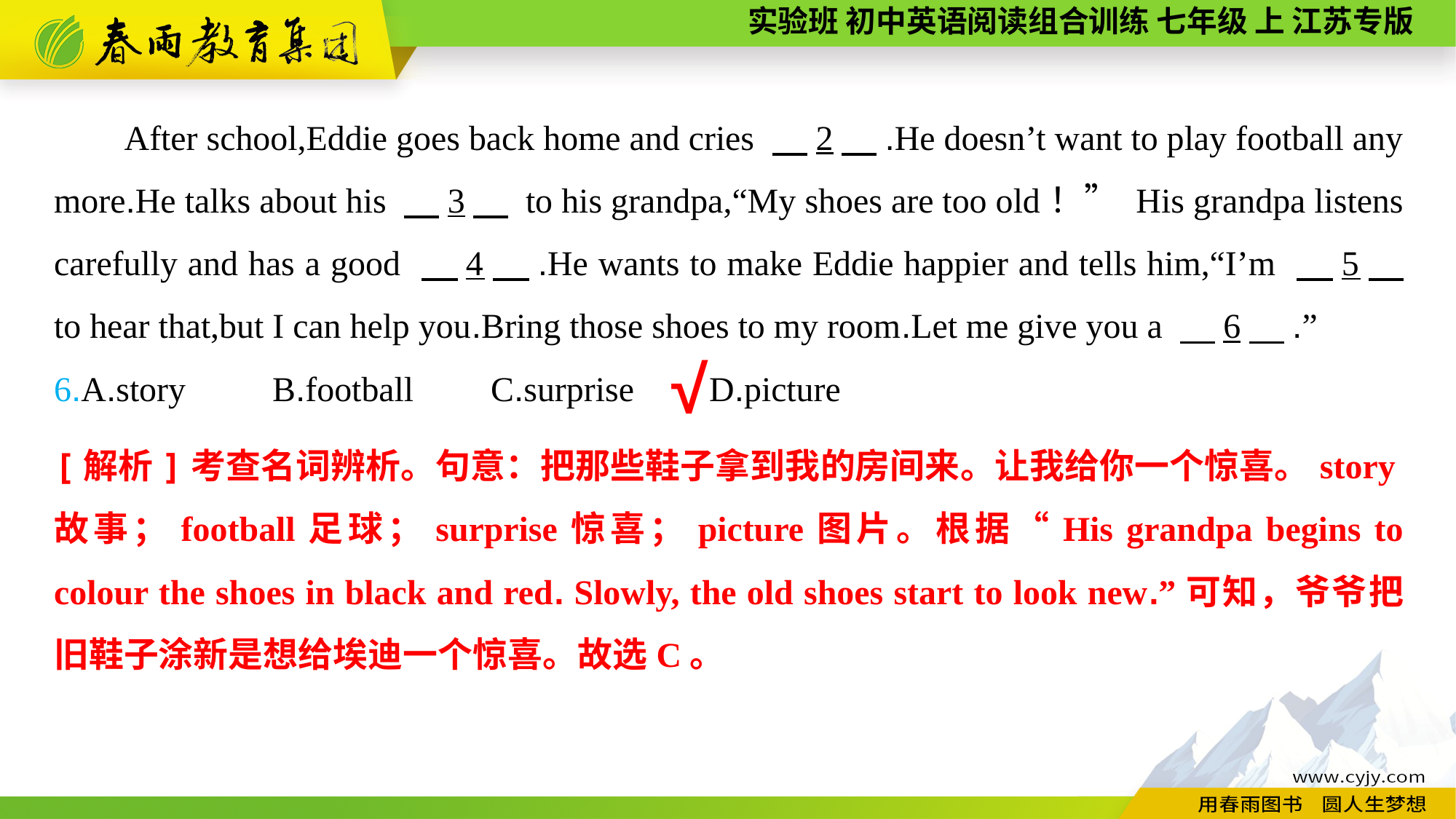

After school,Eddie goes back home and cries 　2　.He doesn’t want to play football any more.He talks about his 　3　 to his grandpa,“My shoes are too old！” His grandpa listens carefully and has a good 　4　.He wants to make Eddie happier and tells him,“I’m 　5　 to hear that,but I can help you.Bring those shoes to my room.Let me give you a 　6　.”
6.A.story	B.football	C.surprise	D.picture
√
[解析]考查名词辨析。句意：把那些鞋子拿到我的房间来。让我给你一个惊喜。story故事；football足球；surprise惊喜；picture图片。根据“His grandpa begins to colour the shoes in black and red. Slowly, the old shoes start to look new.”可知，爷爷把旧鞋子涂新是想给埃迪一个惊喜。故选C。